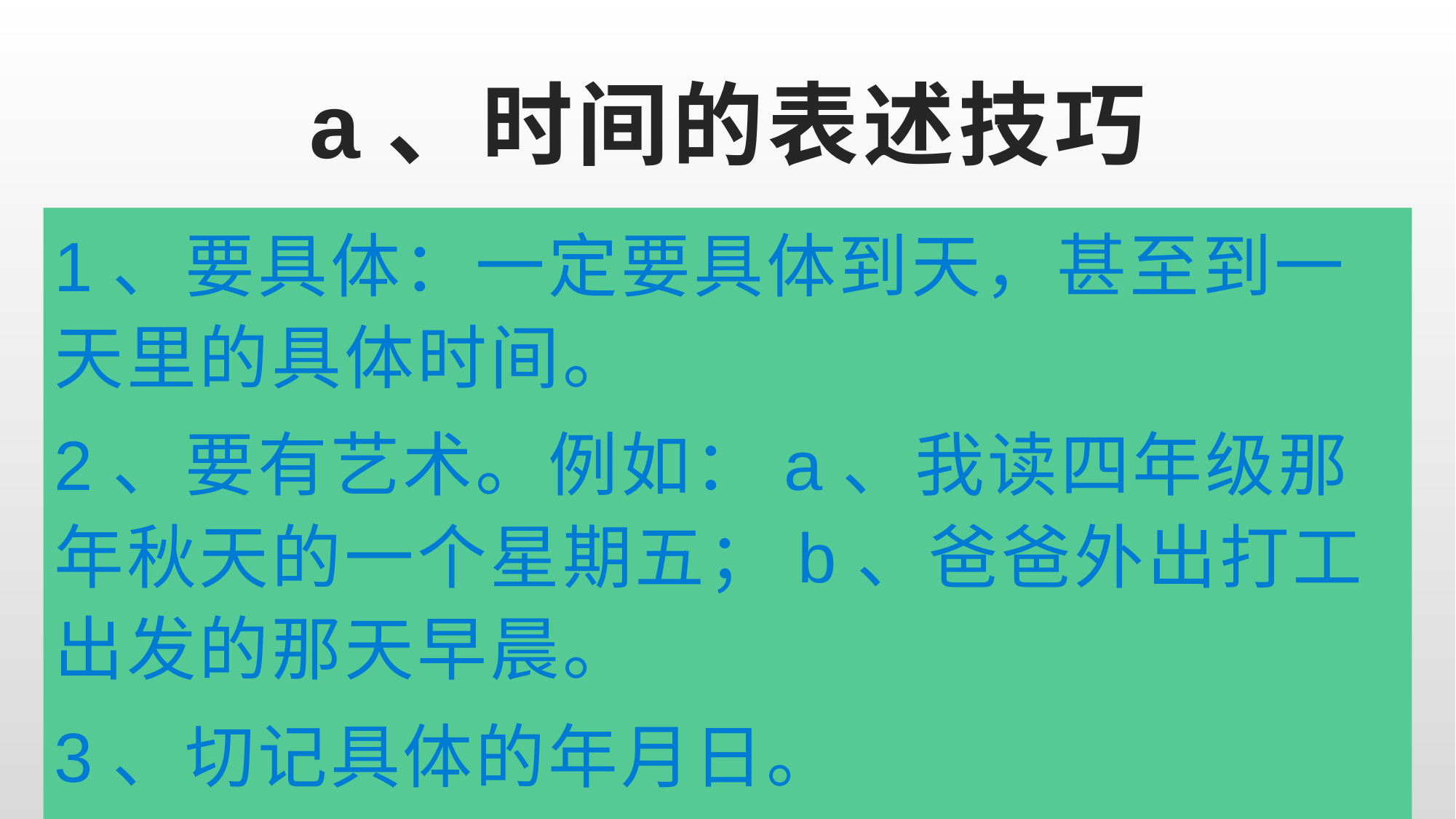

# a、时间的表述技巧
1、要具体：一定要具体到天，甚至到一天里的具体时间。
2、要有艺术。例如：a、我读四年级那年秋天的一个星期五；b、爸爸外出打工出发的那天早晨。
3、切记具体的年月日。